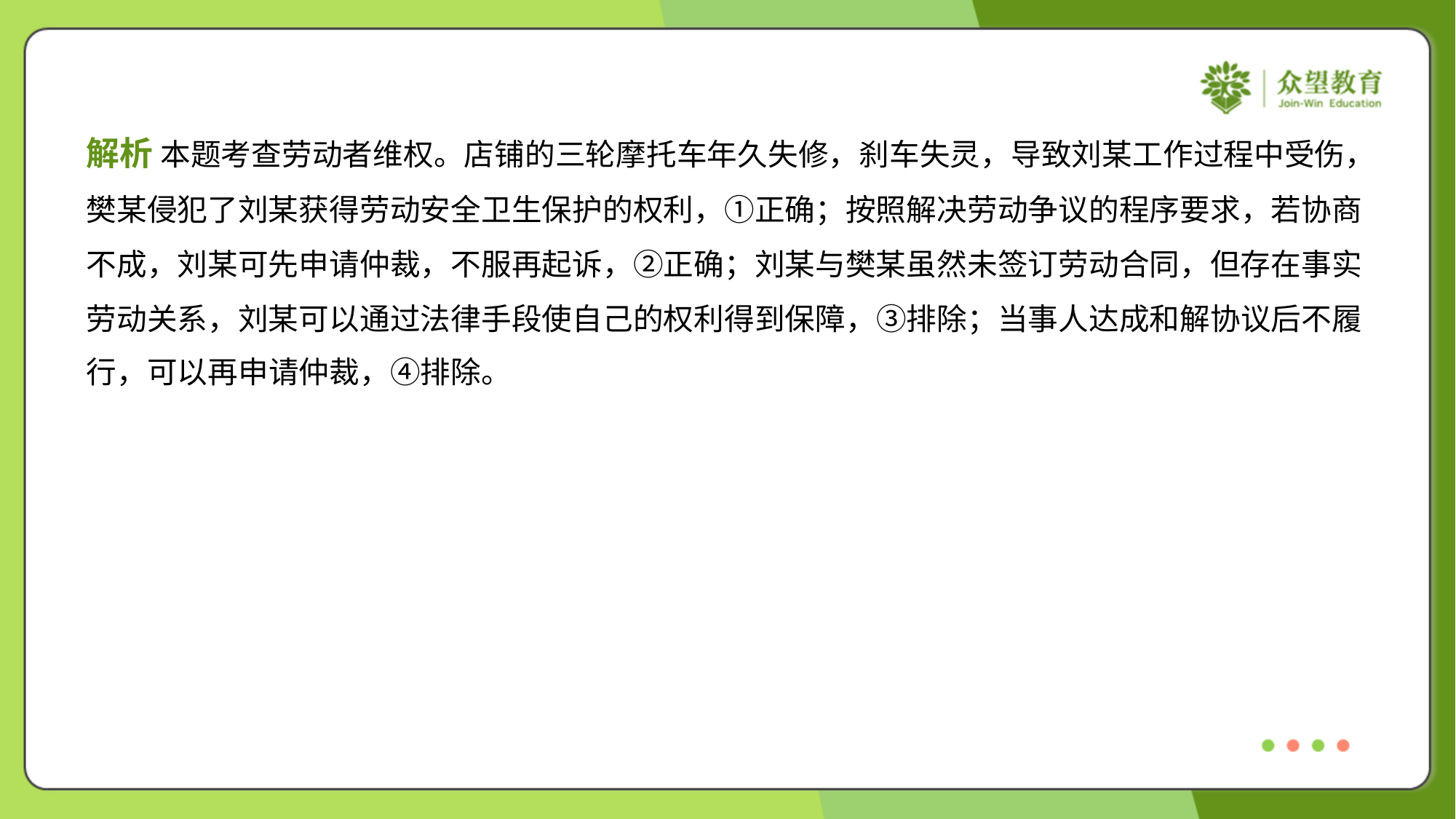

解析 本题考查劳动者维权。店铺的三轮摩托车年久失修，刹车失灵，导致刘某工作过程中受伤，
樊某侵犯了刘某获得劳动安全卫生保护的权利，①正确；按照解决劳动争议的程序要求，若协商
不成，刘某可先申请仲裁，不服再起诉，②正确；刘某与樊某虽然未签订劳动合同，但存在事实
劳动关系，刘某可以通过法律手段使自己的权利得到保障，③排除；当事人达成和解协议后不履
行，可以再申请仲裁，④排除。